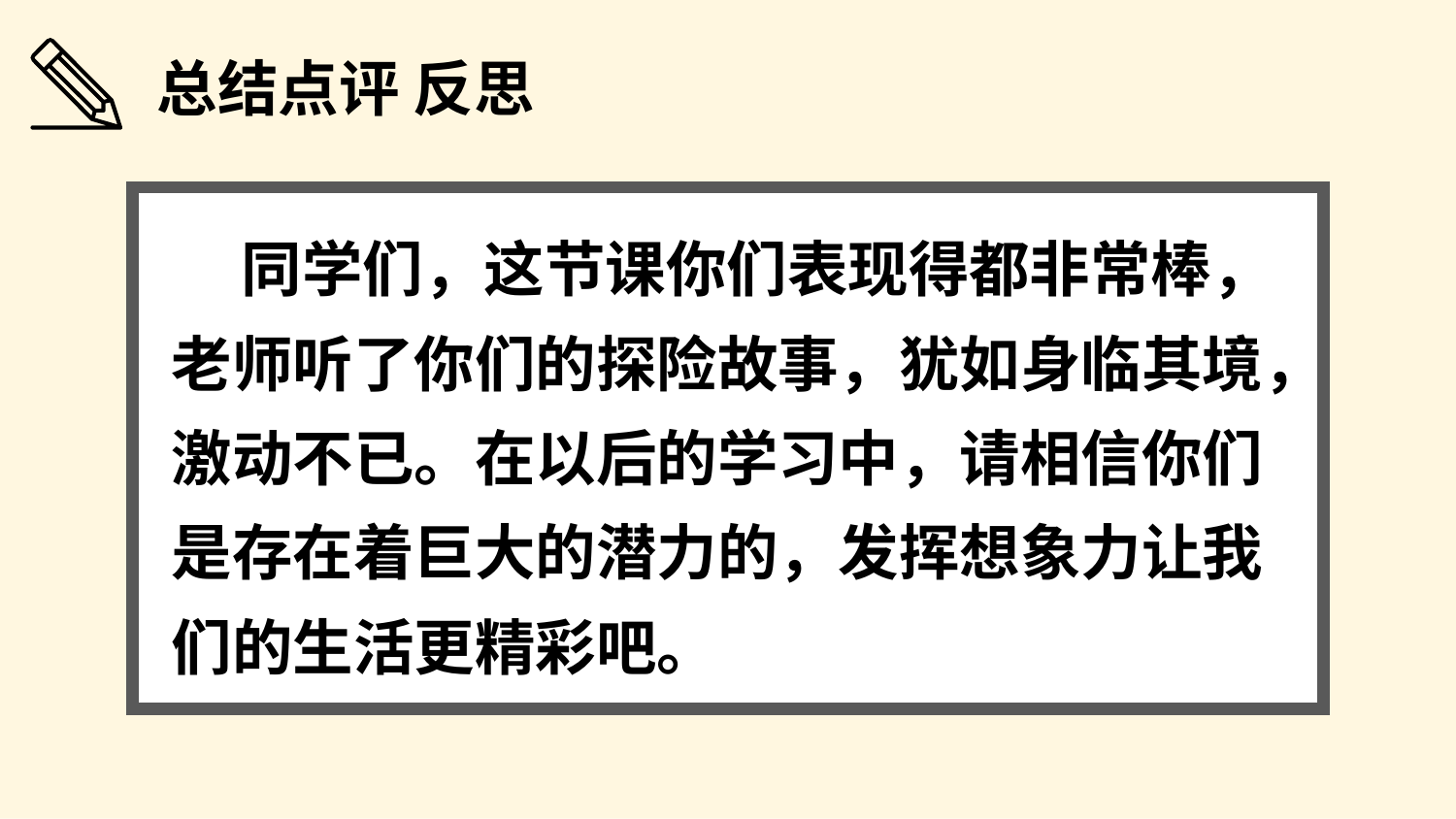

总结点评 反思

    同学们，这节课你们表现得都非常棒，老师听了你们的探险故事，犹如身临其境，激动不已。在以后的学习中，请相信你们是存在着巨大的潜力的，发挥想象力让我们的生活更精彩吧。